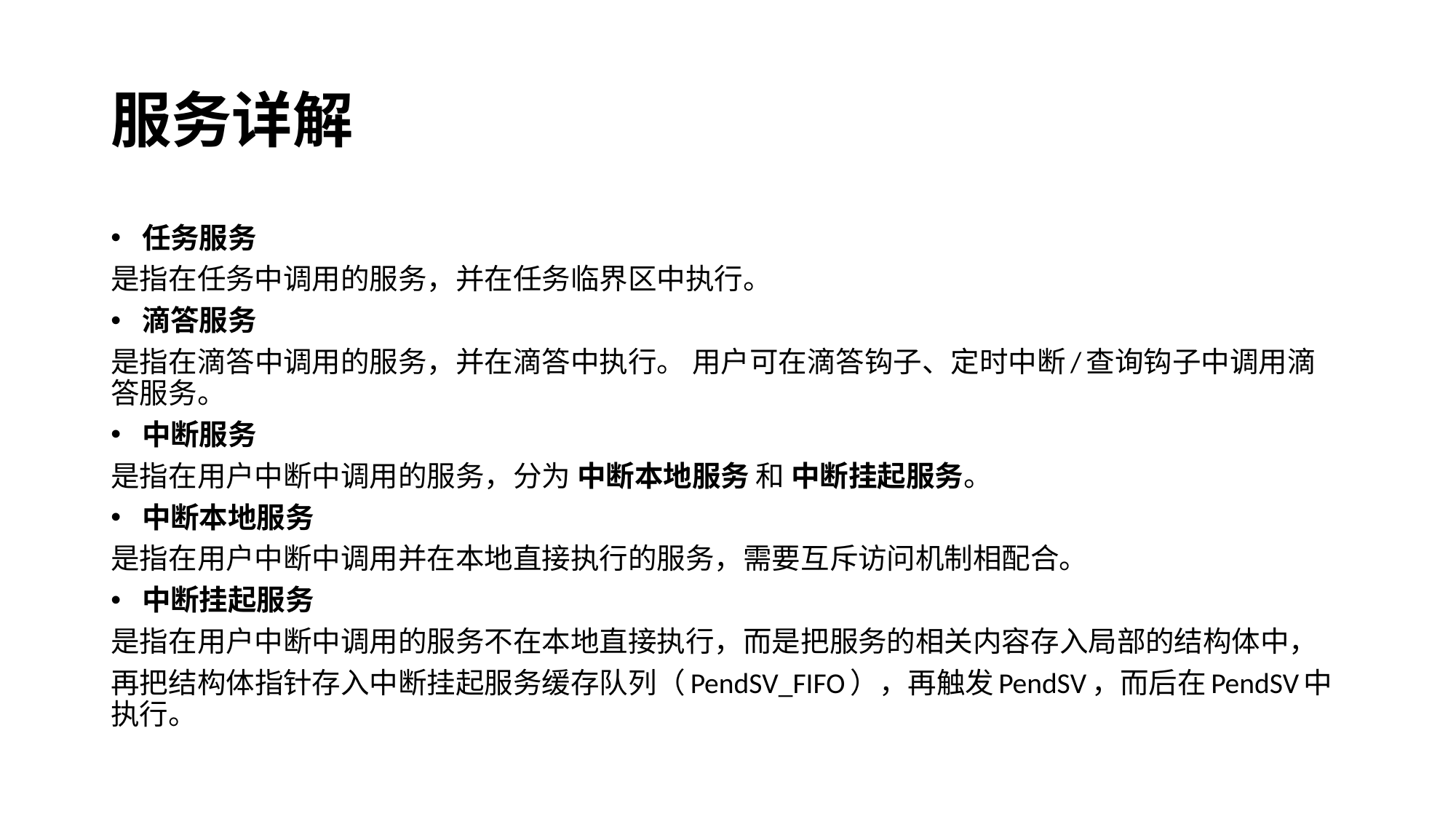

# 服务详解
任务服务
是指在任务中调用的服务，并在任务临界区中执行。
滴答服务
是指在滴答中调用的服务，并在滴答中执行。 用户可在滴答钩子、定时中断/查询钩子中调用滴答服务。
中断服务
是指在用户中断中调用的服务，分为 中断本地服务 和 中断挂起服务。
中断本地服务
是指在用户中断中调用并在本地直接执行的服务，需要互斥访问机制相配合。
中断挂起服务
是指在用户中断中调用的服务不在本地直接执行，而是把服务的相关内容存入局部的结构体中，
再把结构体指针存入中断挂起服务缓存队列（PendSV_FIFO），再触发PendSV，而后在PendSV中执行。